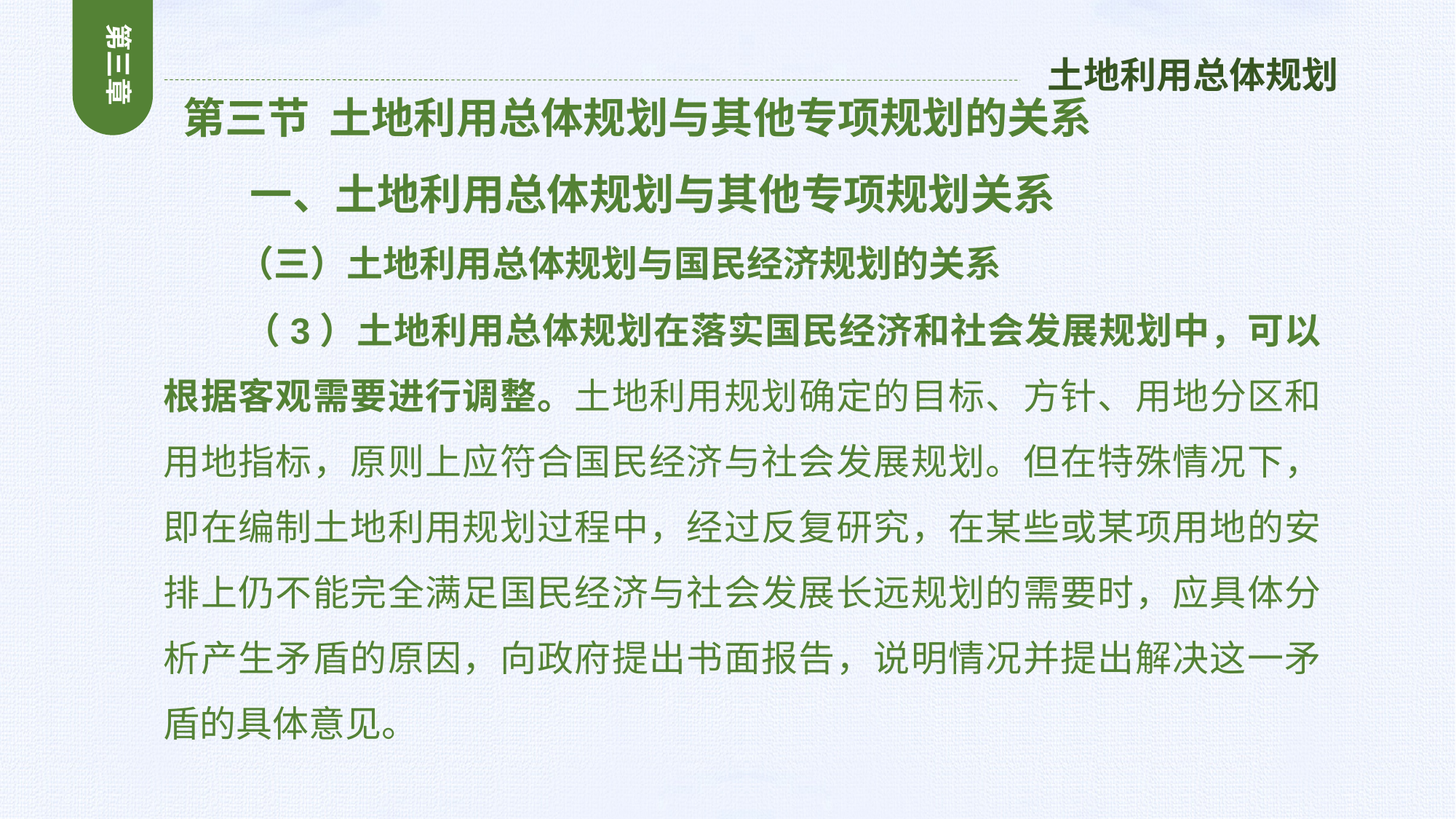

第三章
土地利用总体规划
 第三节  土地利用总体规划与其他专项规划的关系
        一、土地利用总体规划与其他专项规划关系
        （三）土地利用总体规划与国民经济规划的关系

        （3）土地利用总体规划在落实国民经济和社会发展规划中，可以根据客观需要进行调整。土地利用规划确定的目标、方针、用地分区和用地指标，原则上应符合国民经济与社会发展规划。但在特殊情况下，即在编制土地利用规划过程中，经过反复研究，在某些或某项用地的安排上仍不能完全满足国民经济与社会发展长远规划的需要时，应具体分析产生矛盾的原因，向政府提出书面报告，说明情况并提出解决这一矛盾的具体意见。